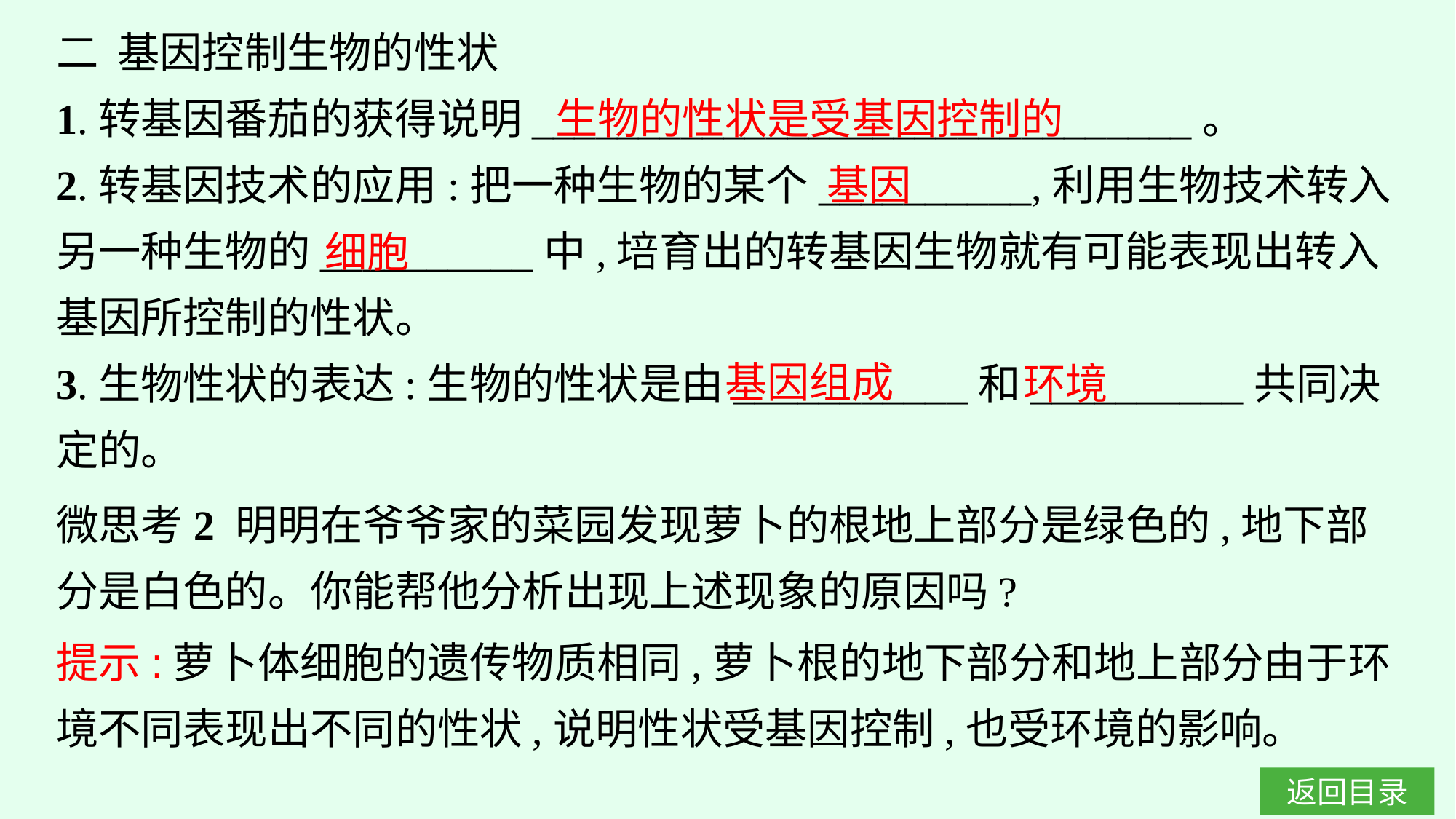

二  基因控制生物的性状
1.转基因番茄的获得说明_______________________________。
2.转基因技术的应用:把一种生物的某个__________,利用生物技术转入另一种生物的__________中,培育出的转基因生物就有可能表现出转入基因所控制的性状。
3.生物性状的表达:生物的性状是由___________和__________共同决定的。
生物的性状是受基因控制的
基因
细胞
基因组成
环境
微思考2 明明在爷爷家的菜园发现萝卜的根地上部分是绿色的,地下部分是白色的。你能帮他分析出现上述现象的原因吗?
提示:萝卜体细胞的遗传物质相同,萝卜根的地下部分和地上部分由于环境不同表现出不同的性状,说明性状受基因控制,也受环境的影响。